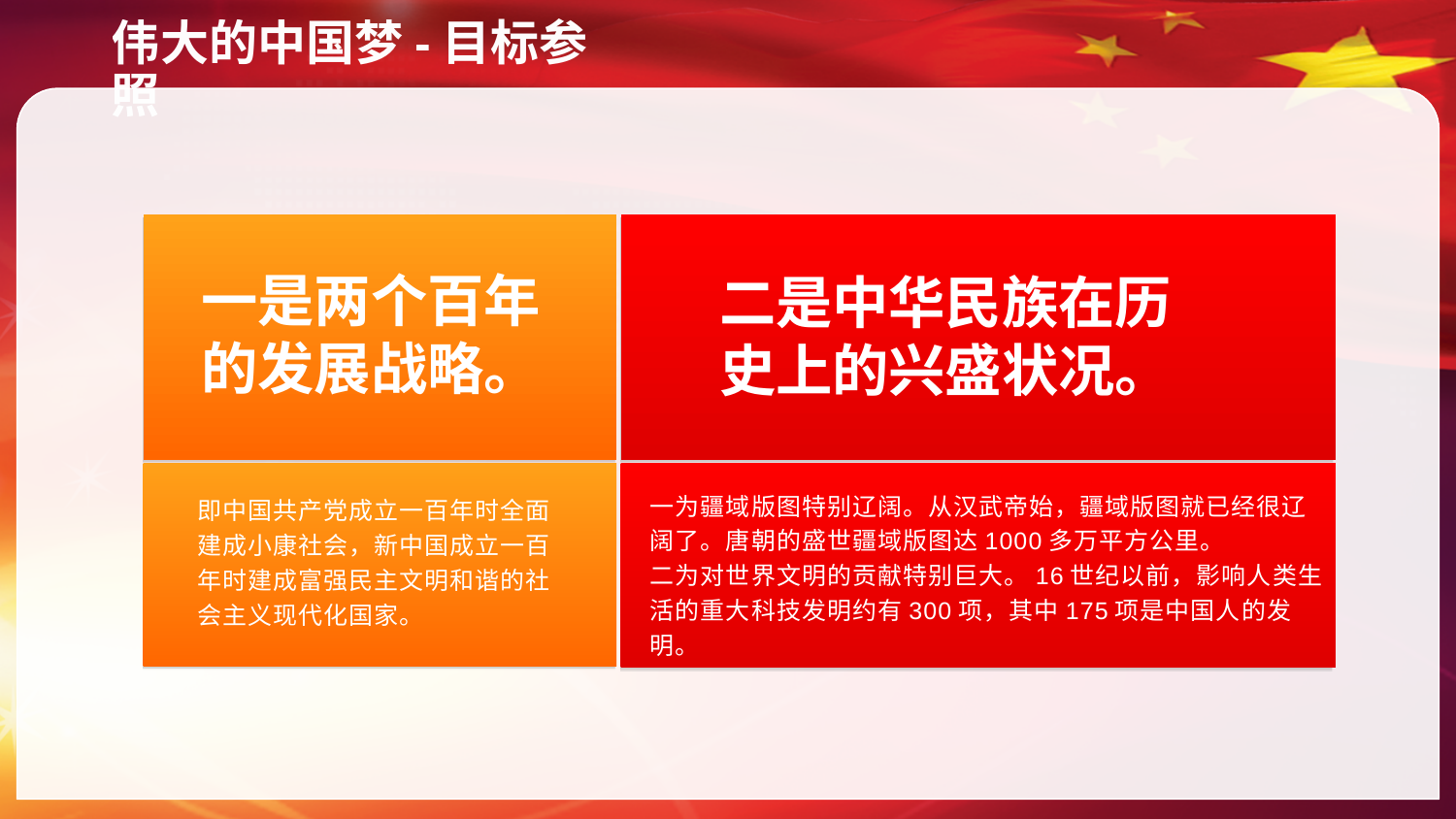

伟大的中国梦-目标参照

一是两个百年的发展战略。

二是中华民族在历史上的兴盛状况。

一为疆域版图特别辽阔。从汉武帝始，疆域版图就已经很辽阔了。唐朝的盛世疆域版图达1000多万平方公里。
二为对世界文明的贡献特别巨大。16世纪以前，影响人类生活的重大科技发明约有300项，其中175项是中国人的发明。
即中国共产党成立一百年时全面建成小康社会，新中国成立一百年时建成富强民主文明和谐的社会主义现代化国家。